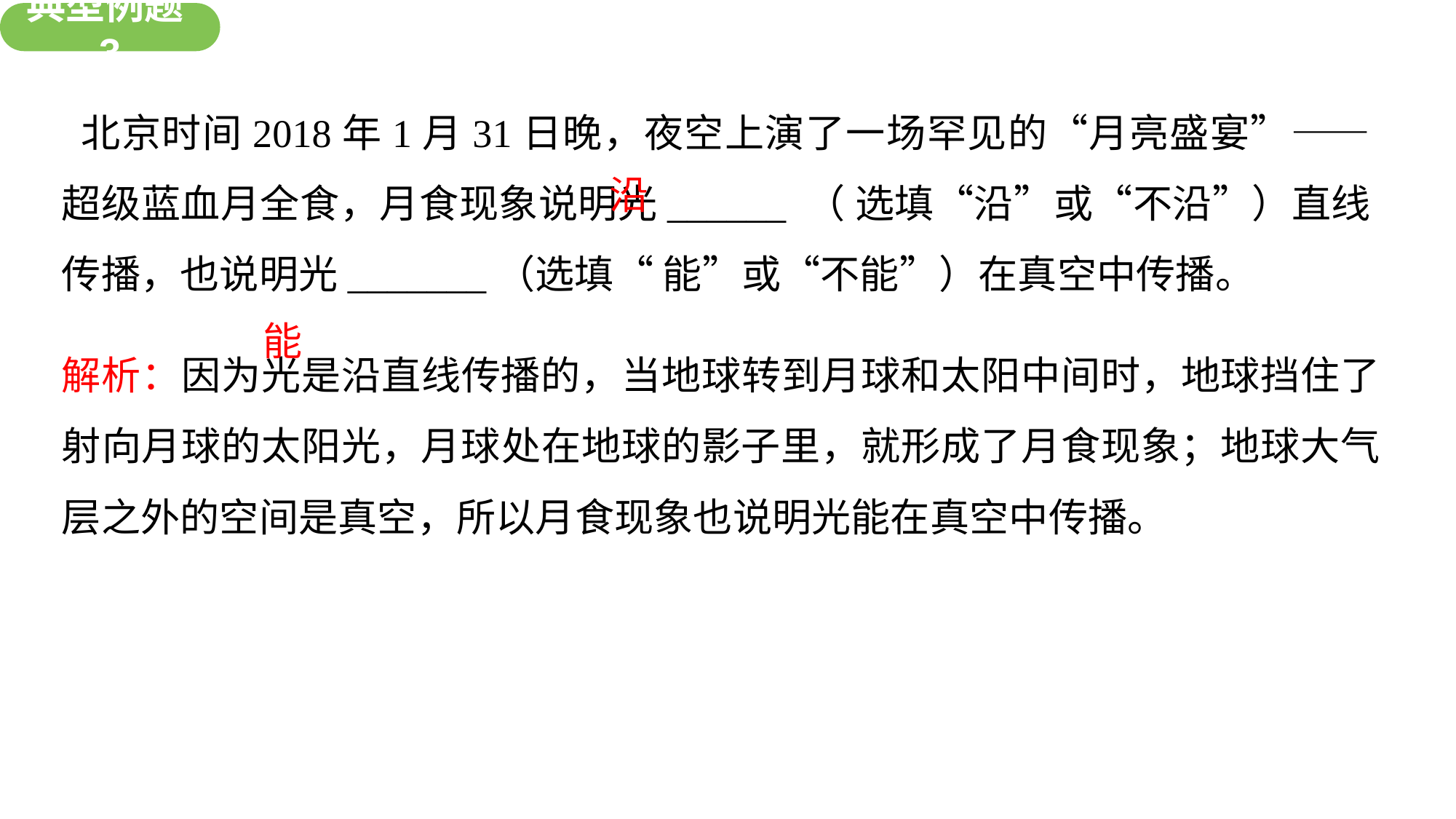

典型例题3
 北京时间2018年1月31日晚，夜空上演了一场罕见的“月亮盛宴”——超级蓝血月全食，月食现象说明光______ （ 选填“沿”或“不沿”）直线传播，也说明光_______（选填“ 能”或“不能”）在真空中传播。
沿
 能
解析：因为光是沿直线传播的，当地球转到月球和太阳中间时，地球挡住了射向月球的太阳光，月球处在地球的影子里，就形成了月食现象；地球大气层之外的空间是真空，所以月食现象也说明光能在真空中传播。